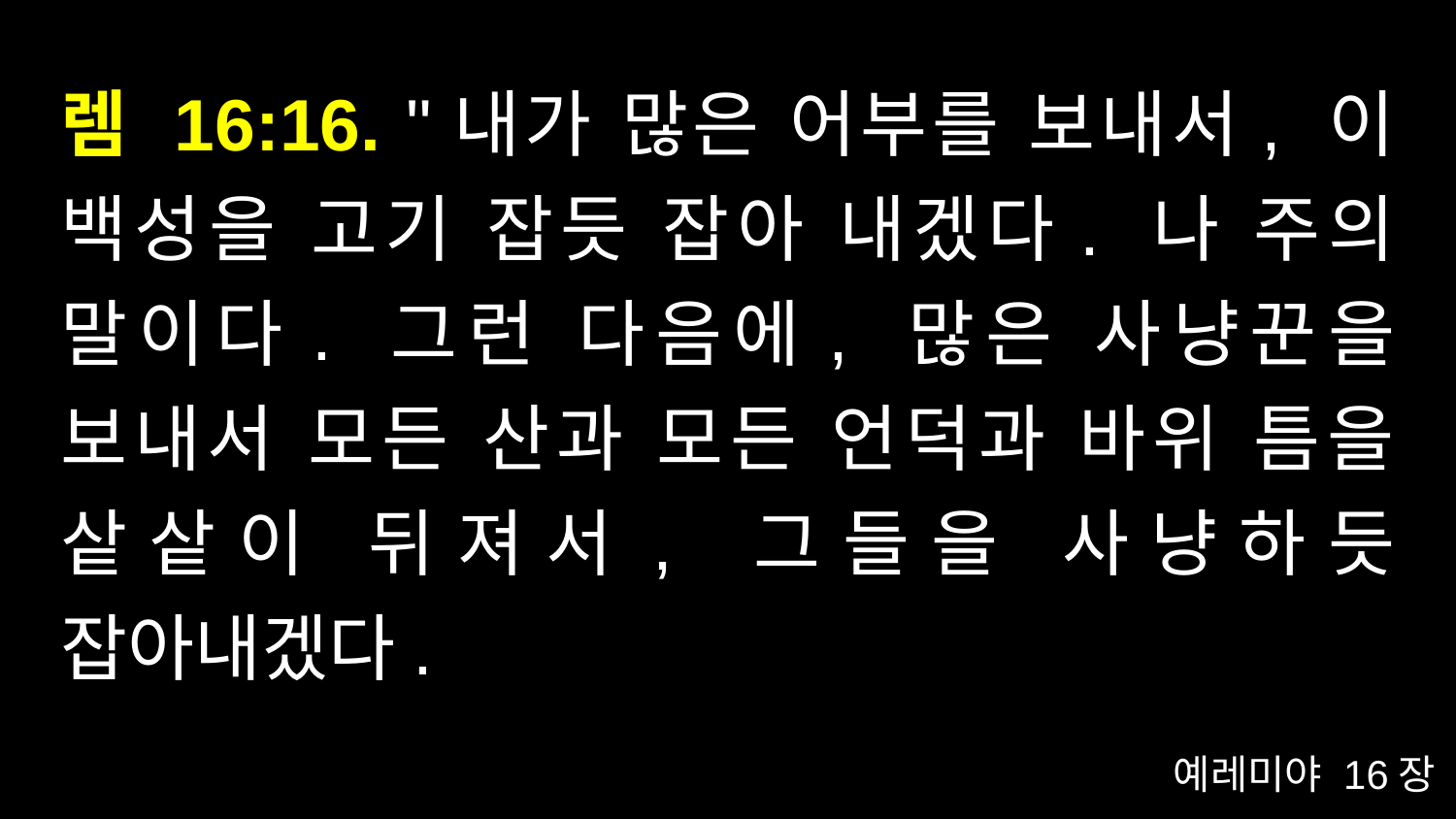

# 렘 16:16. "내가 많은 어부를 보내서, 이 백성을 고기 잡듯 잡아 내겠다. 나 주의 말이다. 그런 다음에, 많은 사냥꾼을 보내서 모든 산과 모든 언덕과 바위 틈을 샅샅이 뒤져서, 그들을 사냥하듯 잡아내겠다.
예레미야 16장